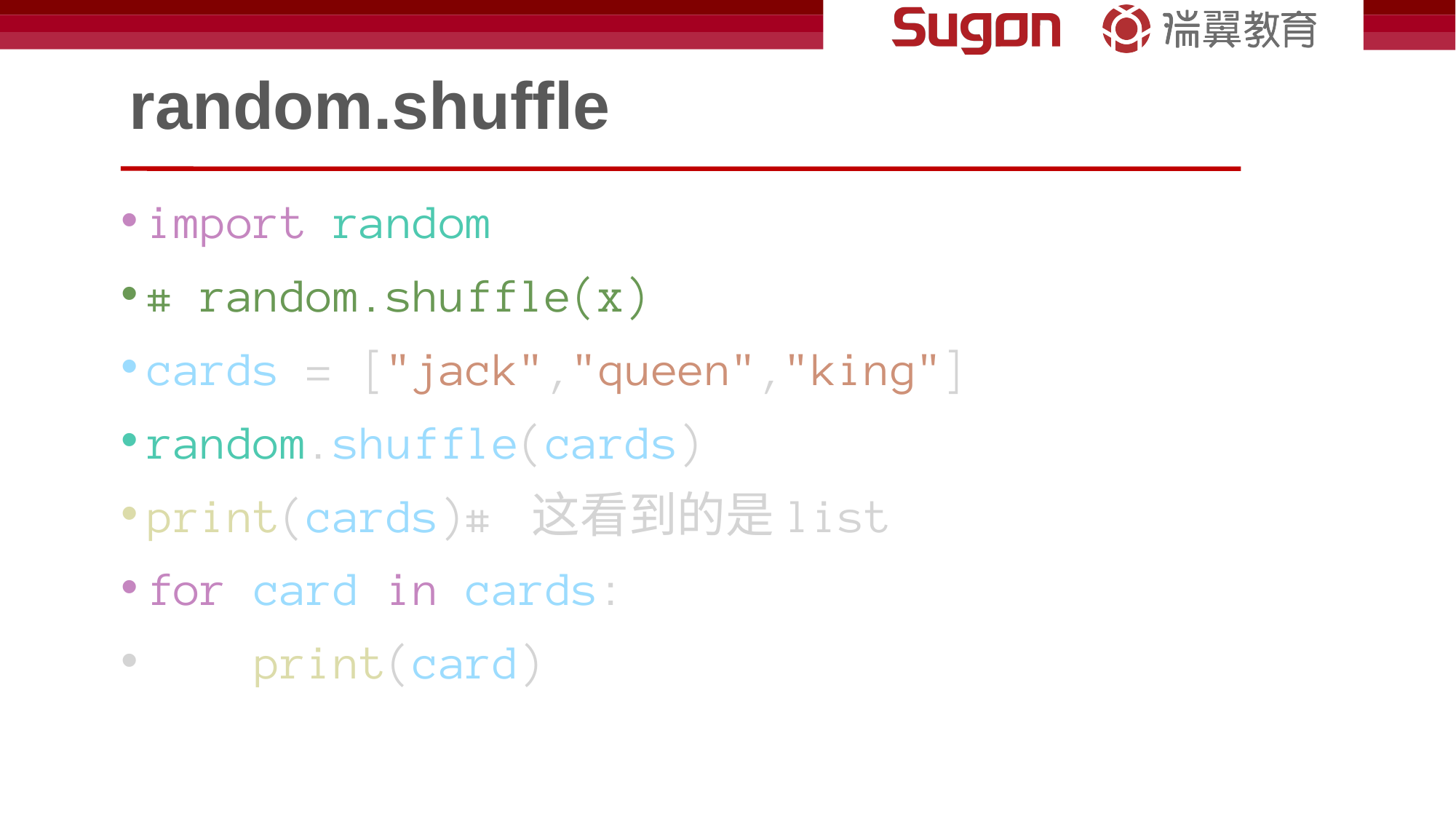

# random.shuffle
import random
# random.shuffle(x)
cards = ["jack","queen","king"]
random.shuffle(cards)
print(cards)# 这看到的是list
for card in cards:
    print(card)